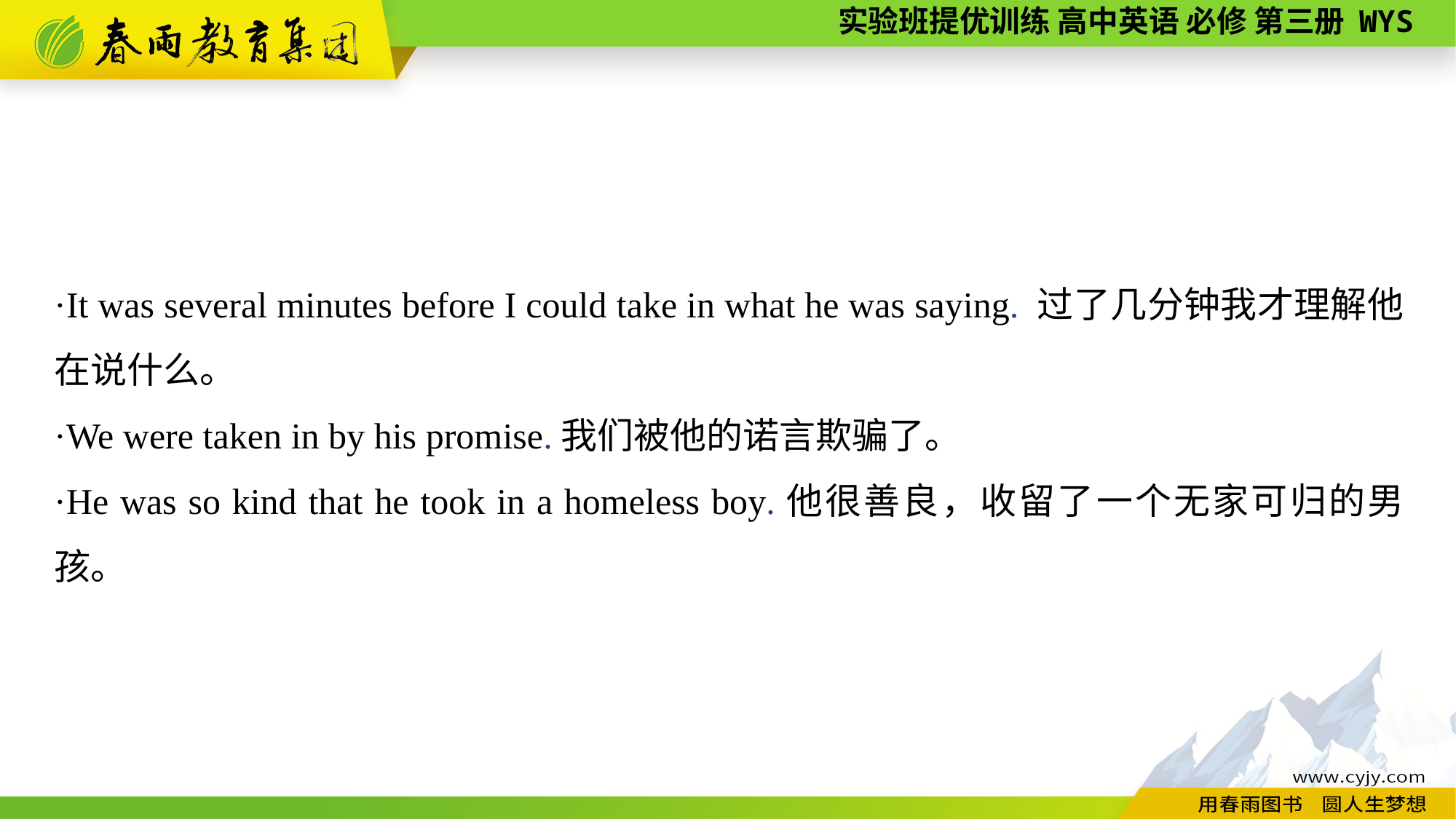

·It was several minutes before I could take in what he was saying. 过了几分钟我才理解他在说什么。
·We were taken in by his promise.我们被他的诺言欺骗了。
·He was so kind that he took in a homeless boy.他很善良，收留了一个无家可归的男孩。